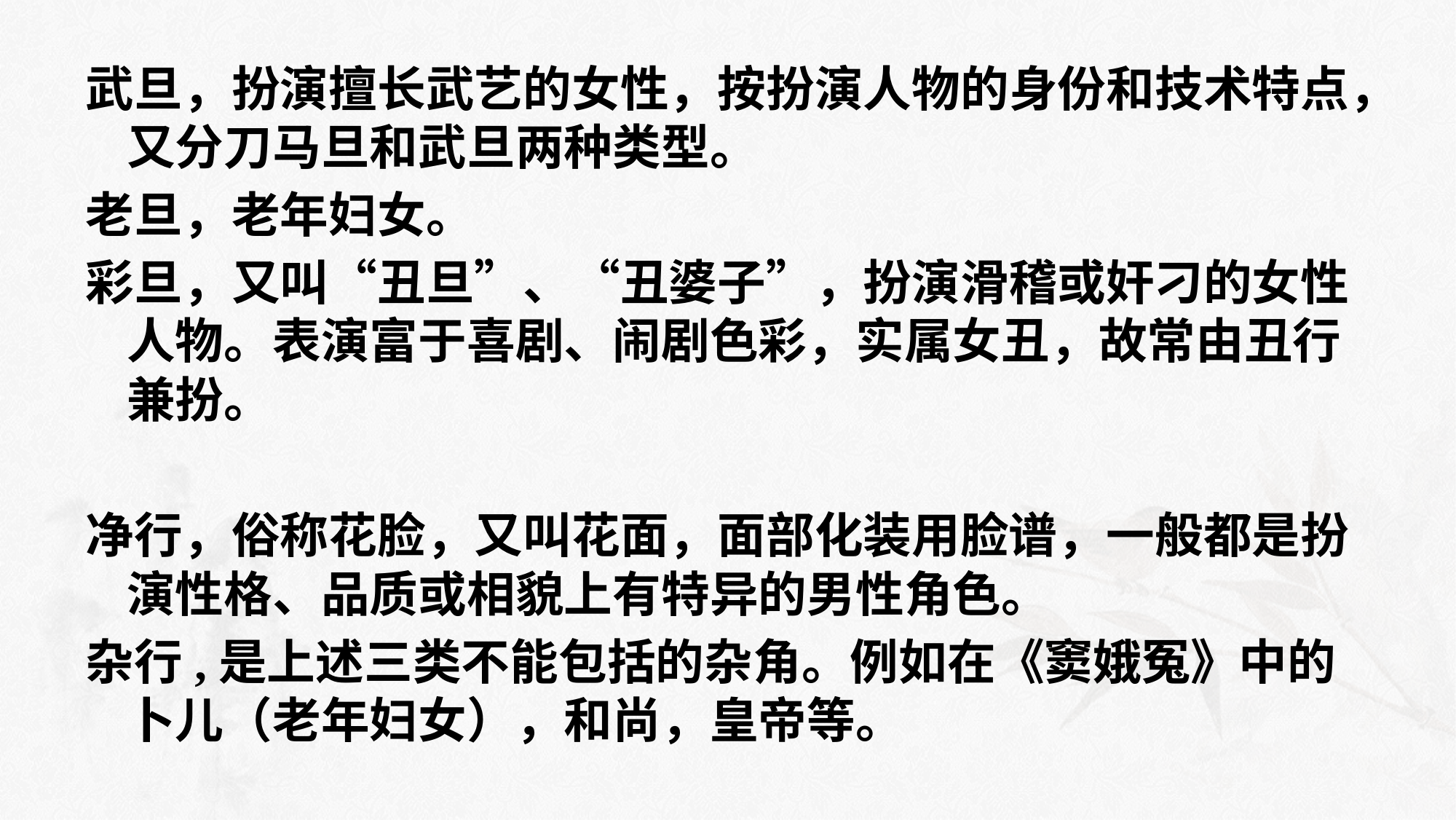

#
武旦，扮演擅长武艺的女性，按扮演人物的身份和技术特点，又分刀马旦和武旦两种类型。
老旦，老年妇女。
彩旦，又叫“丑旦”、“丑婆子”，扮演滑稽或奸刁的女性人物。表演富于喜剧、闹剧色彩，实属女丑，故常由丑行兼扮。

净行，俗称花脸，又叫花面，面部化装用脸谱，一般都是扮演性格、品质或相貌上有特异的男性角色。
杂行,是上述三类不能包括的杂角。例如在《窦娥冤》中的卜儿（老年妇女），和尚，皇帝等。